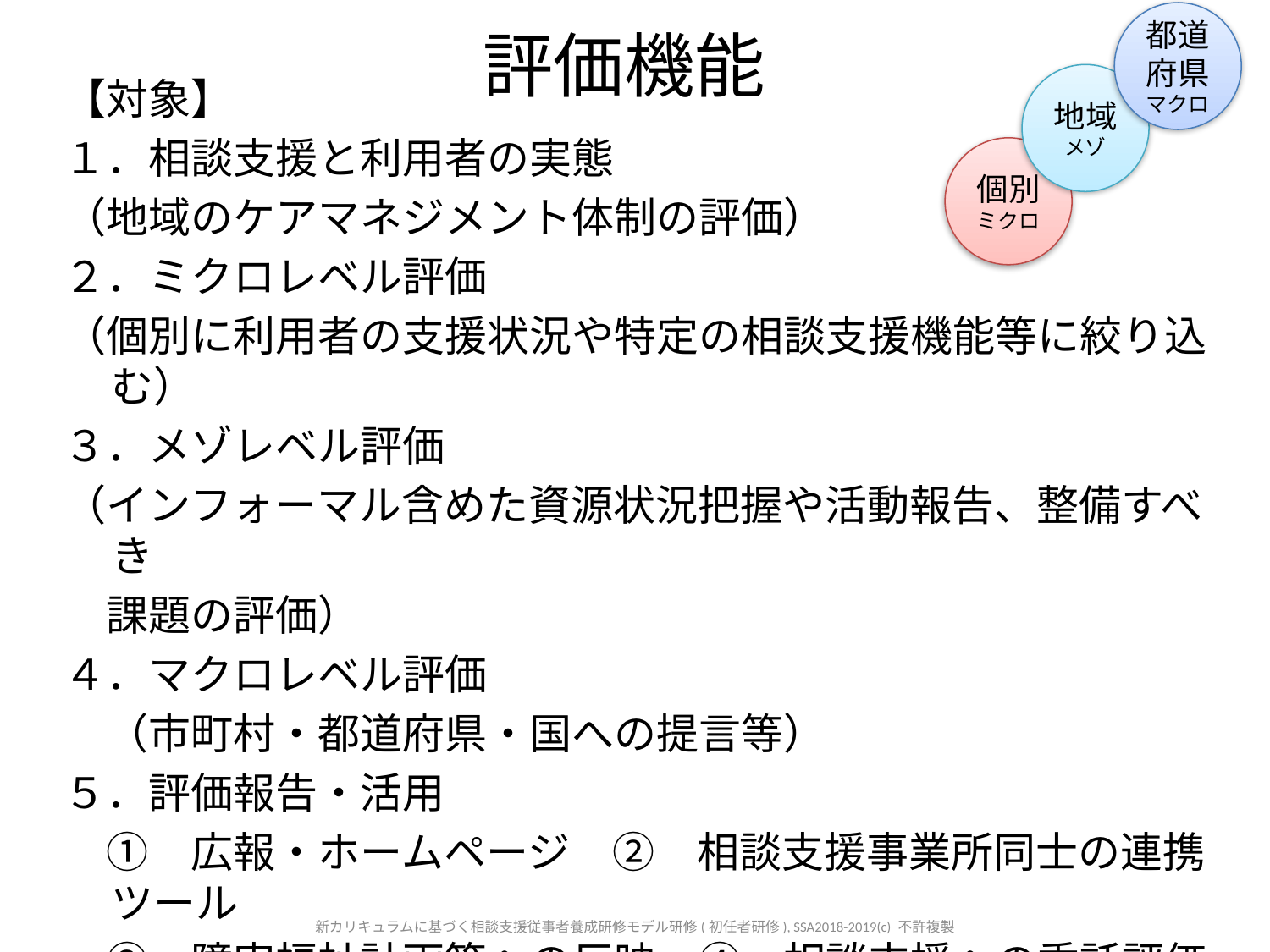

都道府県
マクロ
# 評価機能
地域
メゾ
【対象】
１．相談支援と利用者の実態
（地域のケアマネジメント体制の評価）
２．ミクロレベル評価
（個別に利用者の支援状況や特定の相談支援機能等に絞り込む）
３．メゾレベル評価
（インフォーマル含めた資源状況把握や活動報告、整備すべき
　課題の評価）
４．マクロレベル評価
　（市町村・都道府県・国への提言等）
５．評価報告・活用
　①　広報・ホームページ　②　相談支援事業所同士の連携ツール
　③　障害福祉計画等への反映　④　相談支援への委託評価
　⑤　地域相談全体の質の評価　⑤　地域生活支援拠点の評価
個別
ミクロ
新カリキュラムに基づく相談支援従事者養成研修モデル研修(初任者研修), SSA2018-2019(c) 不許複製